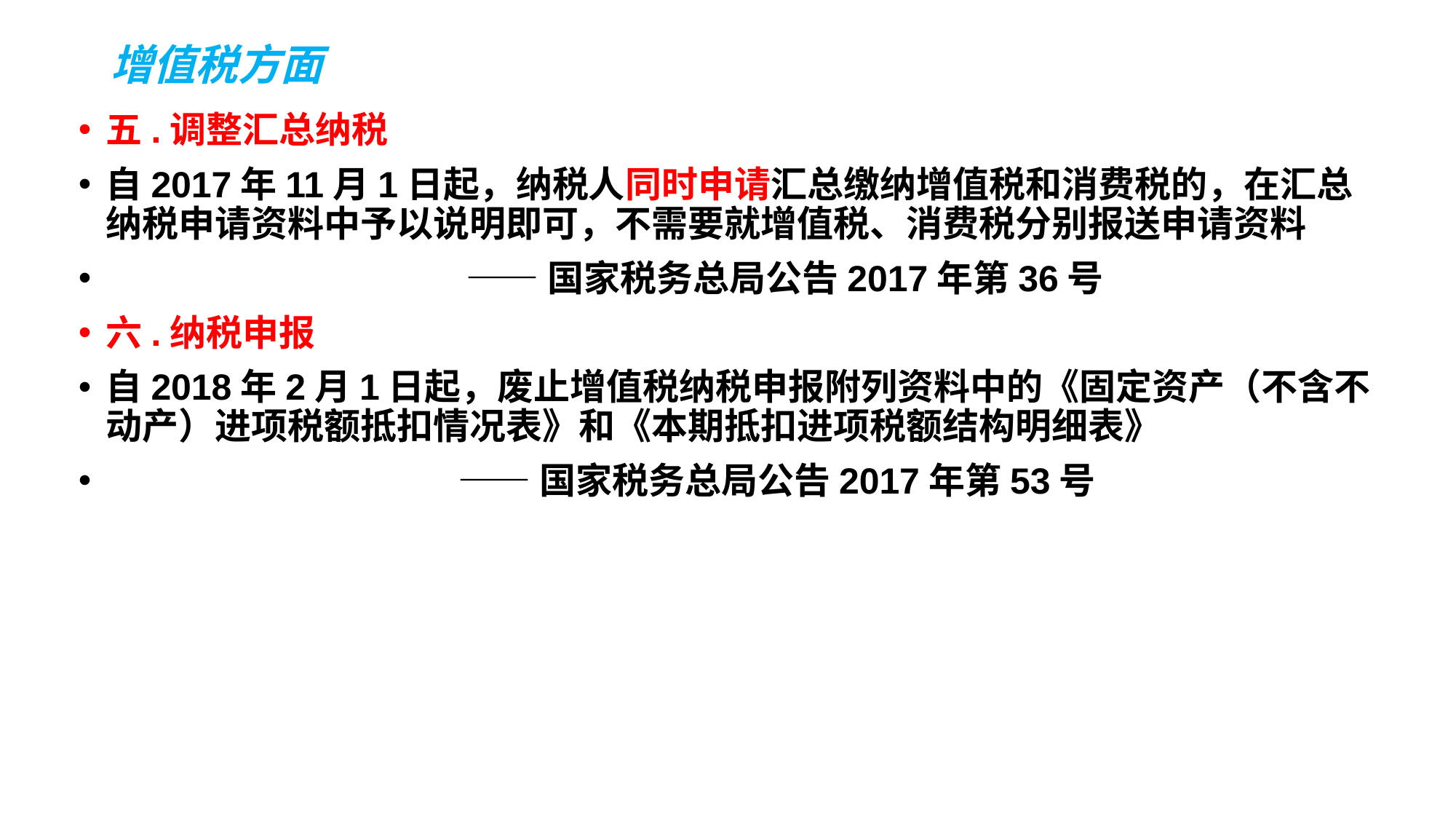

# 增值税方面
五.调整汇总纳税
自2017年11月1日起，纳税人同时申请汇总缴纳增值税和消费税的，在汇总纳税申请资料中予以说明即可，不需要就增值税、消费税分别报送申请资料
                                            ——国家税务总局公告2017年第36号
六.纳税申报
自2018年2月1日起，废止增值税纳税申报附列资料中的《固定资产（不含不动产）进项税额抵扣情况表》和《本期抵扣进项税额结构明细表》
                                           ——国家税务总局公告2017年第53号